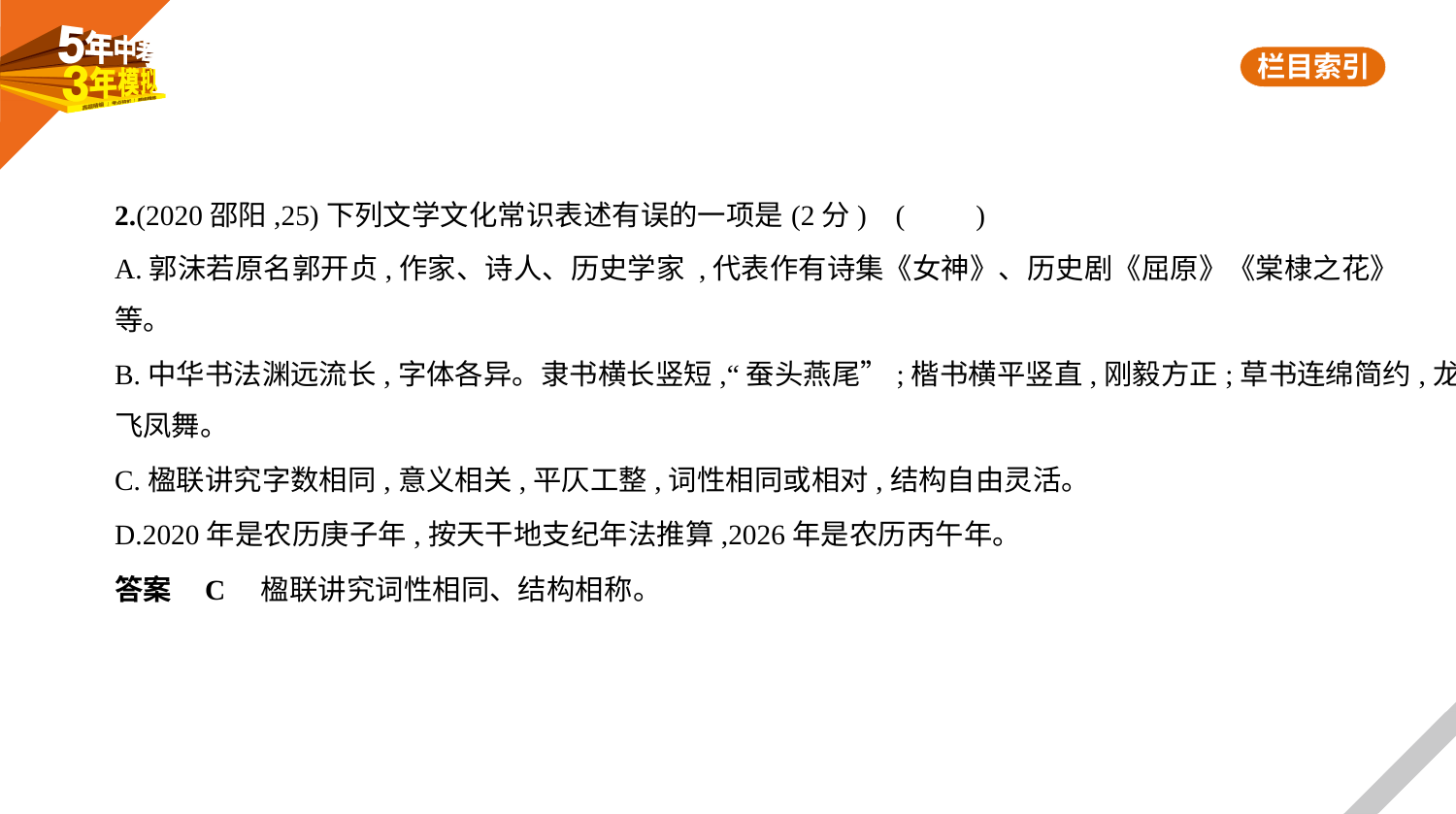

2.(2020邵阳,25)下列文学文化常识表述有误的一项是(2分) (　　)
A.郭沫若原名郭开贞,作家、诗人、历史学家 ,代表作有诗集《女神》、历史剧《屈原》《棠棣之花》
等。
B.中华书法渊远流长,字体各异。隶书横长竖短,“蚕头燕尾”;楷书横平竖直,刚毅方正;草书连绵简约,龙
飞凤舞。
C.楹联讲究字数相同,意义相关,平仄工整,词性相同或相对,结构自由灵活。
D.2020年是农历庚子年,按天干地支纪年法推算,2026年是农历丙午年。
答案    C　楹联讲究词性相同、结构相称。